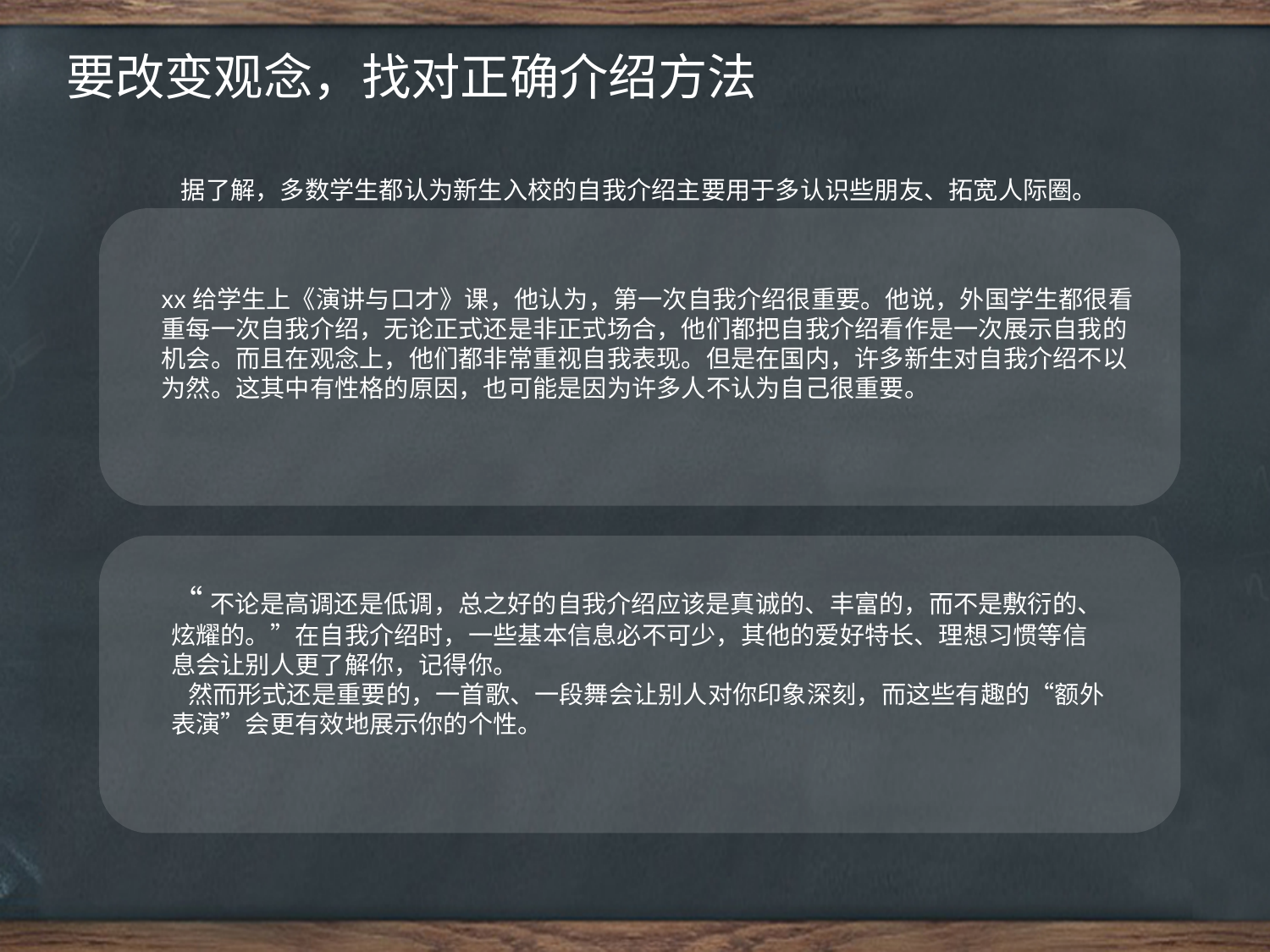

要改变观念，找对正确介绍方法
据了解，多数学生都认为新生入校的自我介绍主要用于多认识些朋友、拓宽人际圈。

点击添加文本
xx给学生上《演讲与口才》课，他认为，第一次自我介绍很重要。他说，外国学生都很看重每一次自我介绍，无论正式还是非正式场合，他们都把自我介绍看作是一次展示自我的机会。而且在观念上，他们都非常重视自我表现。但是在国内，许多新生对自我介绍不以为然。这其中有性格的原因，也可能是因为许多人不认为自己很重要。

点击添加文本

“不论是高调还是低调，总之好的自我介绍应该是真诚的、丰富的，而不是敷衍的、炫耀的。”在自我介绍时，一些基本信息必不可少，其他的爱好特长、理想习惯等信息会让别人更了解你，记得你。
  然而形式还是重要的，一首歌、一段舞会让别人对你印象深刻，而这些有趣的“额外表演”会更有效地展示你的个性。

点击添加文本
点击添加文本